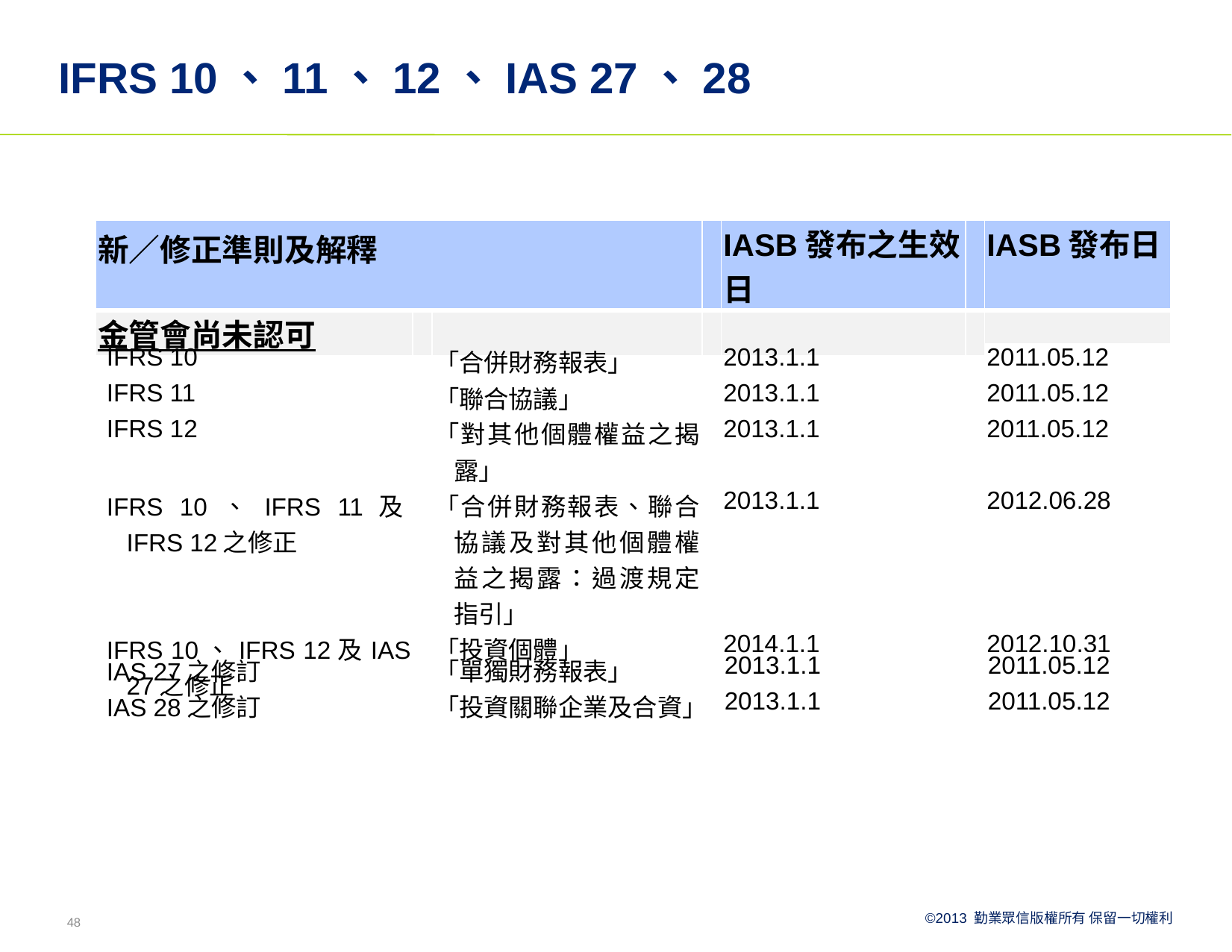

# IFRS 10、11、12、IAS 27、28
| 新／修正準則及解釋 |  |  |  | IASB發布之生效日 |  | IASB發布日 |
| --- | --- | --- | --- | --- | --- | --- |
| 金管會尚未認可 |  |  |  |  |  |  |
| IFRS 10 |  | 「合併財務報表」 |  | 2013.1.1 |  | 2011.05.12 |
| --- | --- | --- | --- | --- | --- | --- |
| IFRS 11 |  | 「聯合協議」 |  | 2013.1.1 |  | 2011.05.12 |
| IFRS 12 |  | 「對其他個體權益之揭露」 |  | 2013.1.1 |  | 2011.05.12 |
| IFRS 10、IFRS 11及IFRS 12之修正 |  | 「合併財務報表、聯合協議及對其他個體權益之揭露：過渡規定指引」 |  | 2013.1.1 |  | 2012.06.28 |
| IFRS 10、IFRS 12及IAS 27之修正 |  | 「投資個體」 |  | 2014.1.1 |  | 2012.10.31 |
| IAS 27之修訂 |  | 「單獨財務報表」 |  | 2013.1.1 |  | 2011.05.12 |
| --- | --- | --- | --- | --- | --- | --- |
| IAS 28之修訂 |  | 「投資關聯企業及合資」 |  | 2013.1.1 |  | 2011.05.12 |
48